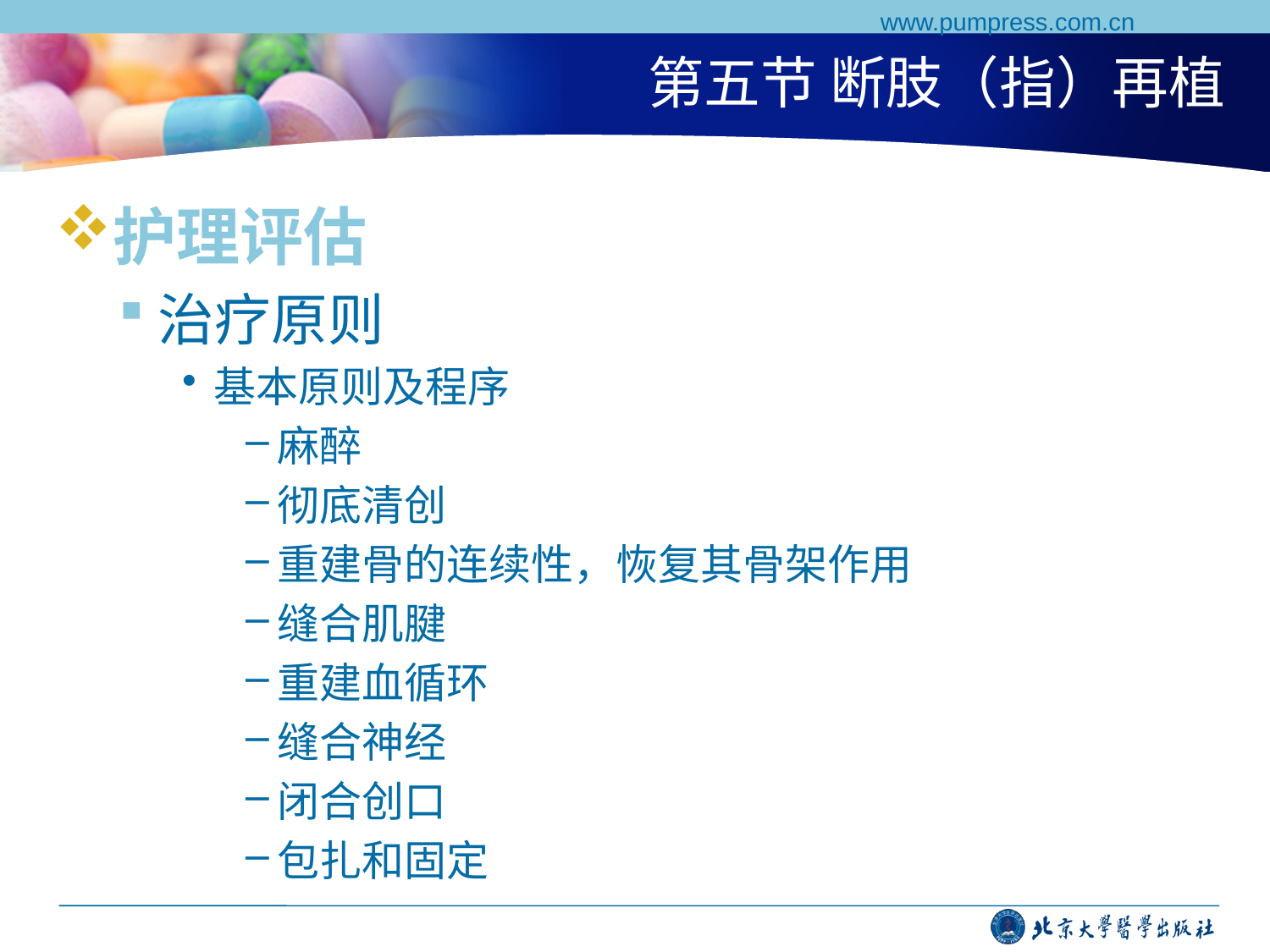

www.pumpress.com.cn
# 第五节 断肢（指）再植
护理评估
治疗原则
基本原则及程序
麻醉
彻底清创
重建骨的连续性，恢复其骨架作用
缝合肌腱
重建血循环
缝合神经
闭合创口
包扎和固定